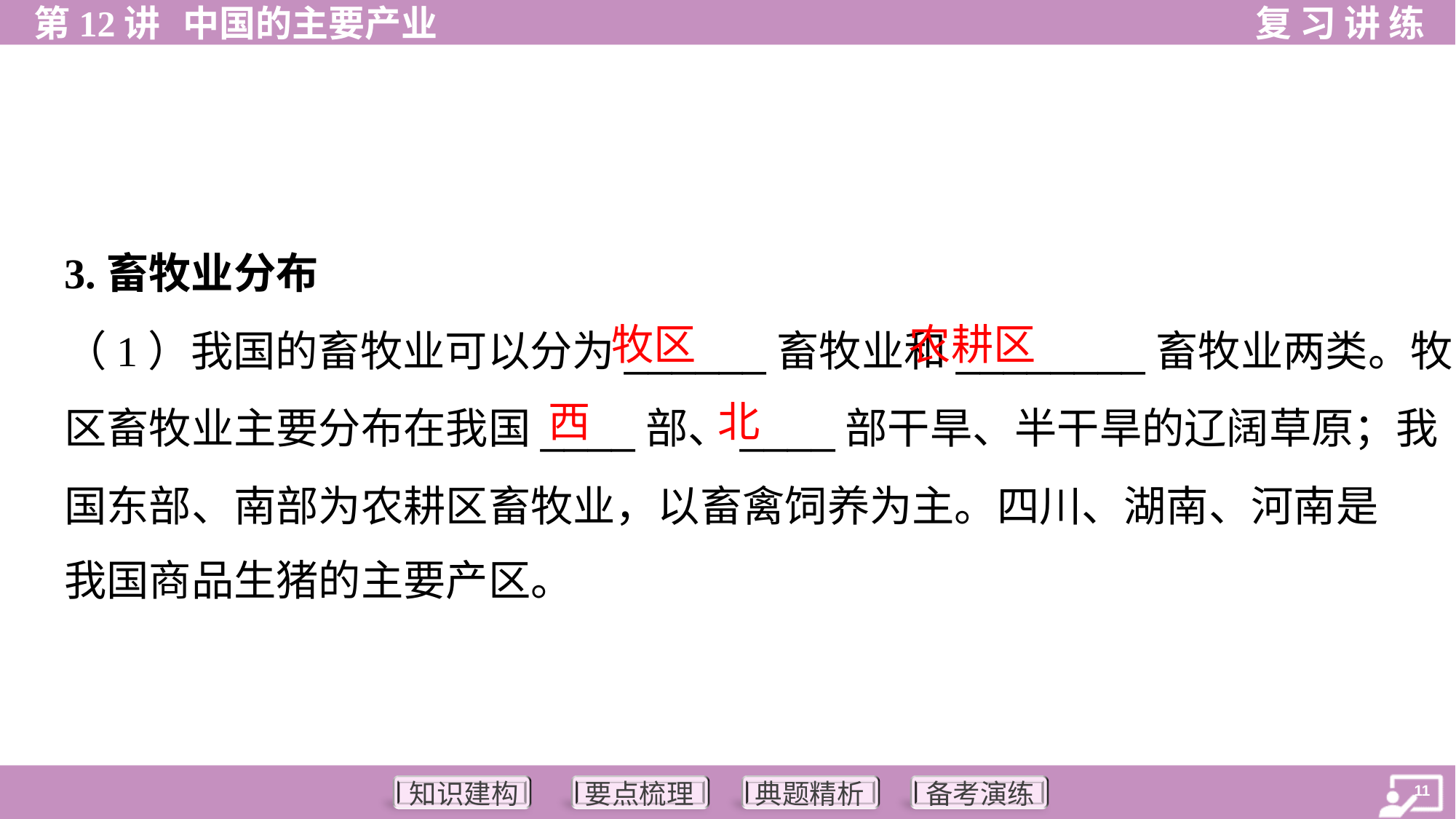

3.畜牧业分布
牧区
农耕区
（1）我国的畜牧业可以分为______畜牧业和________畜牧业两类。牧
区畜牧业主要分布在我国____部、____部干旱、半干旱的辽阔草原；我
国东部、南部为农耕区畜牧业，以畜禽饲养为主。四川、湖南、河南是
我国商品生猪的主要产区。
西
北